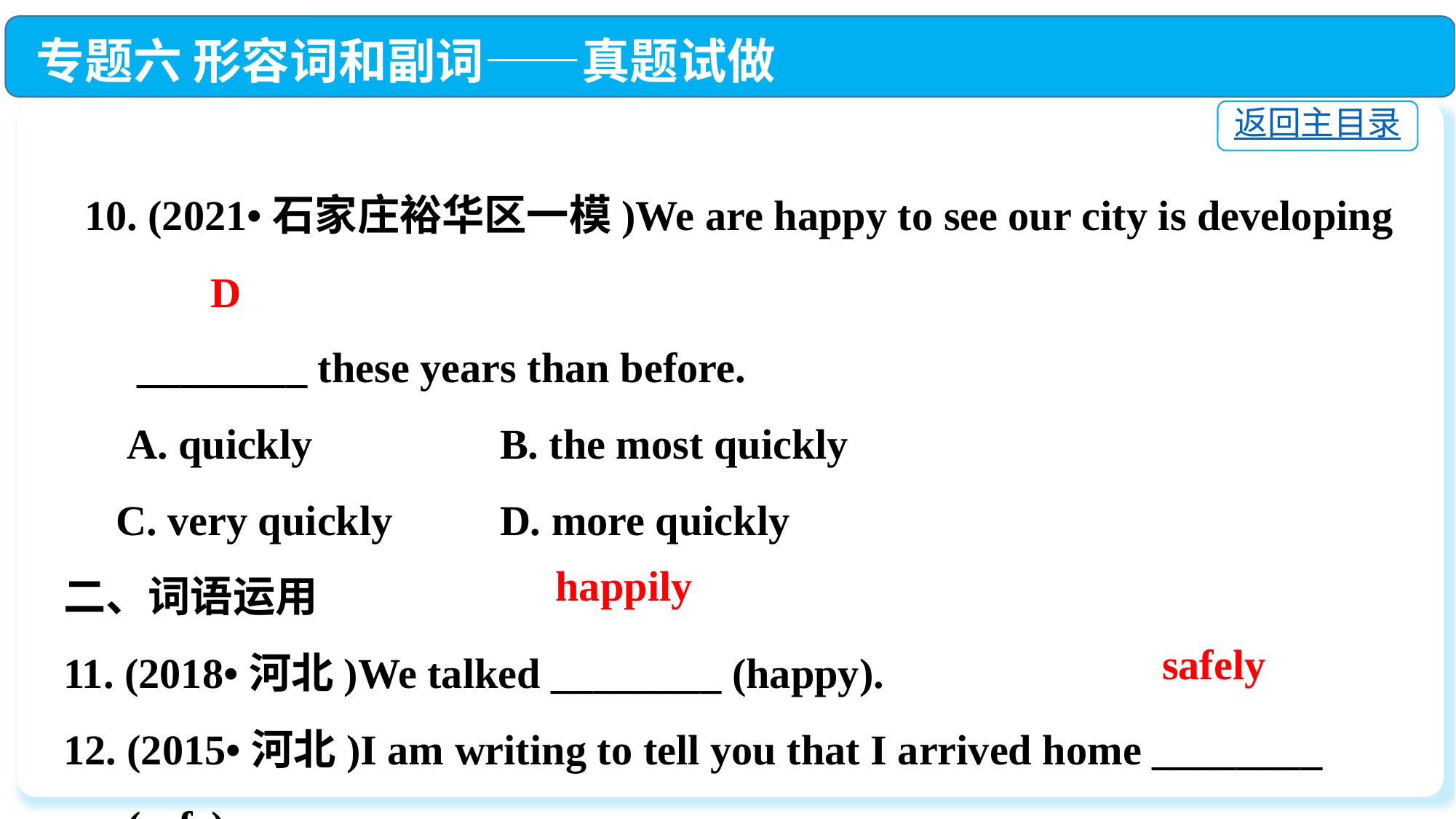

专题六 形容词和副词——真题试做
返回主目录

  10. (2021•石家庄裕华区一模)We are happy to see our city is developing
       ________ these years than before.
      A. quickly		B. the most quickly
     C. very quickly	D. more quickly
二、词语运用
11. (2018•河北)We talked ________ (happy).
12. (2015•河北)I am writing to tell you that I arrived home ________
      (safe).
D
 happily
 safely